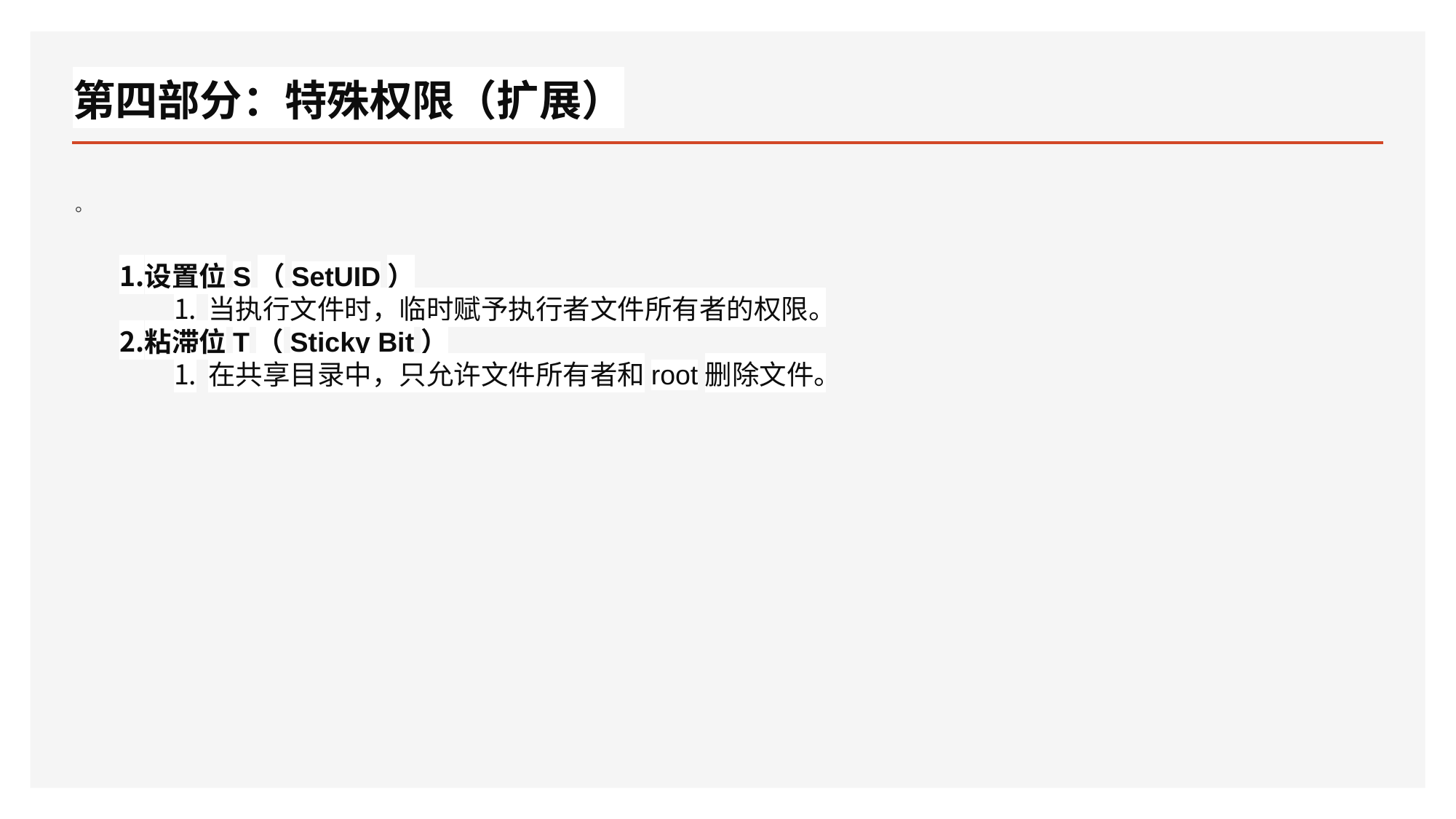

# 第四部分：特殊权限（扩展）
。
设置位S（SetUID）
当执行文件时，临时赋予执行者文件所有者的权限。
粘滞位T（Sticky Bit）
在共享目录中，只允许文件所有者和root删除文件。